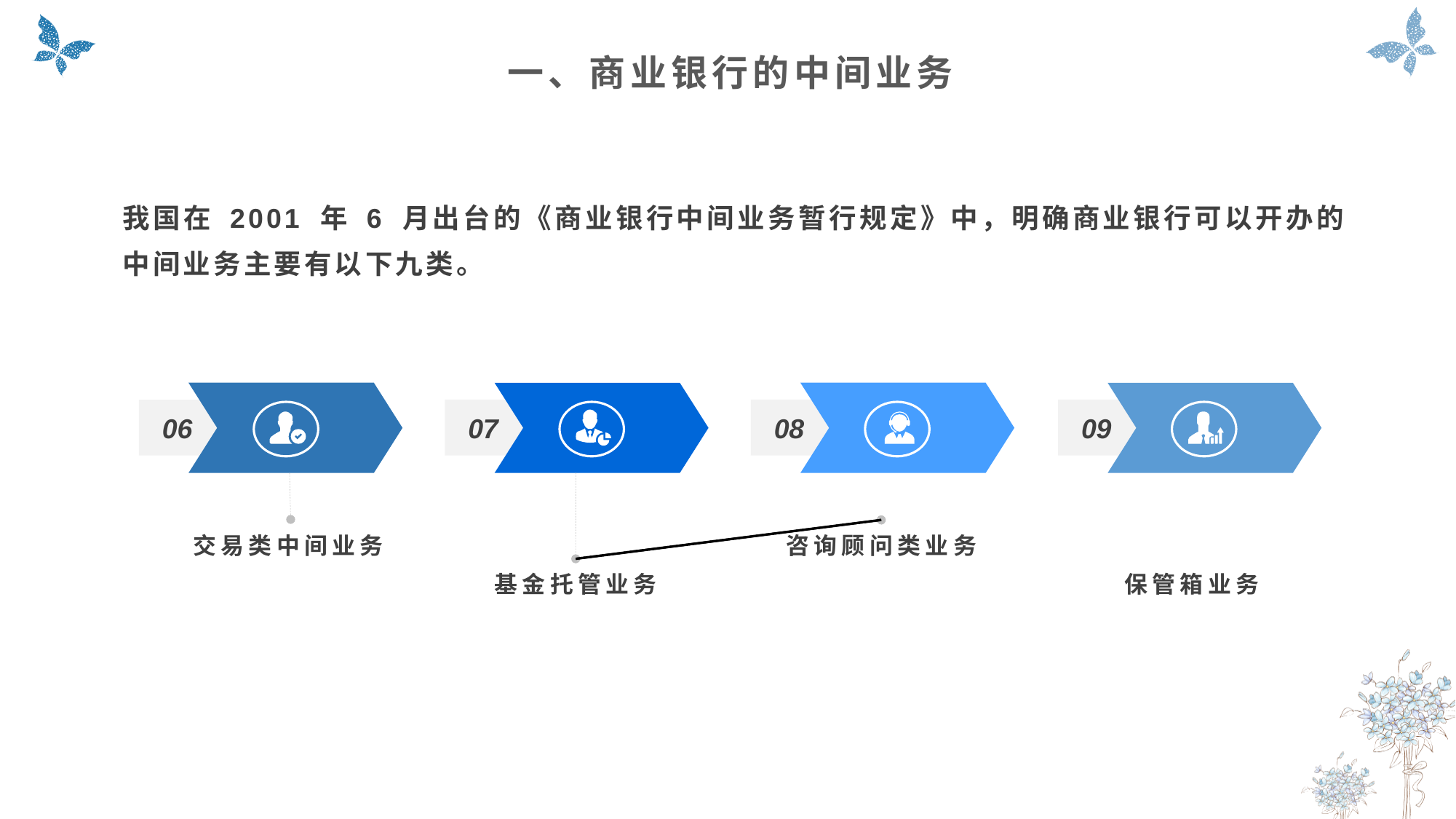

一、商业银行的中间业务
我国在 2001 年 6 月出台的《商业银行中间业务暂行规定》中，明确商业银行可以开办的中间业务主要有以下九类。

06

交易类中间业务

07

基金托管业务

08

咨询顾问类业务

09

保管箱业务